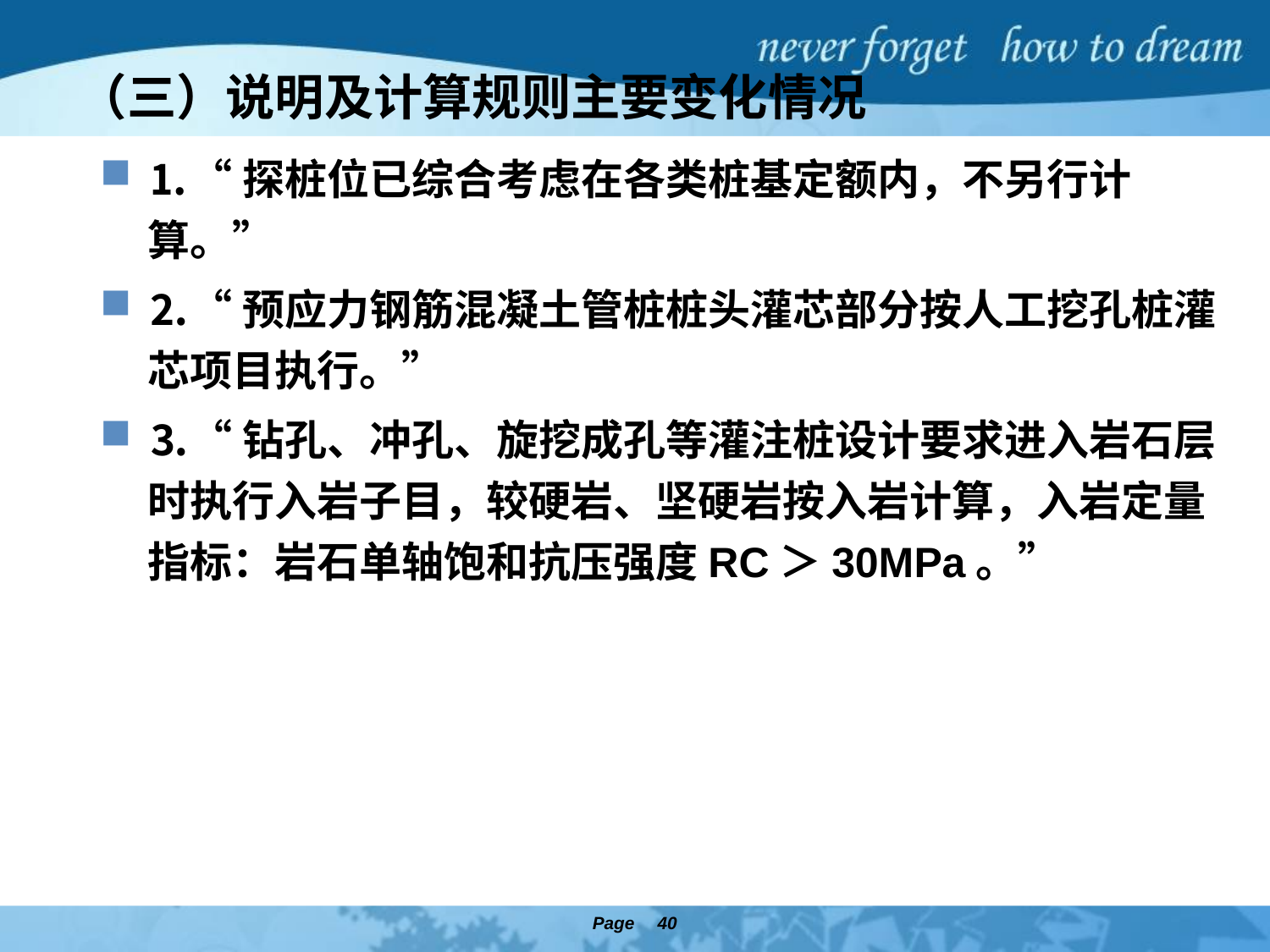

# （三）说明及计算规则主要变化情况
⒈“探桩位已综合考虑在各类桩基定额内，不另行计算。”
⒉“预应力钢筋混凝土管桩桩头灌芯部分按人工挖孔桩灌芯项目执行。”
⒊“钻孔、冲孔、旋挖成孔等灌注桩设计要求进入岩石层时执行入岩子目，较硬岩、坚硬岩按入岩计算，入岩定量指标：岩石单轴饱和抗压强度RC＞30MPa。”